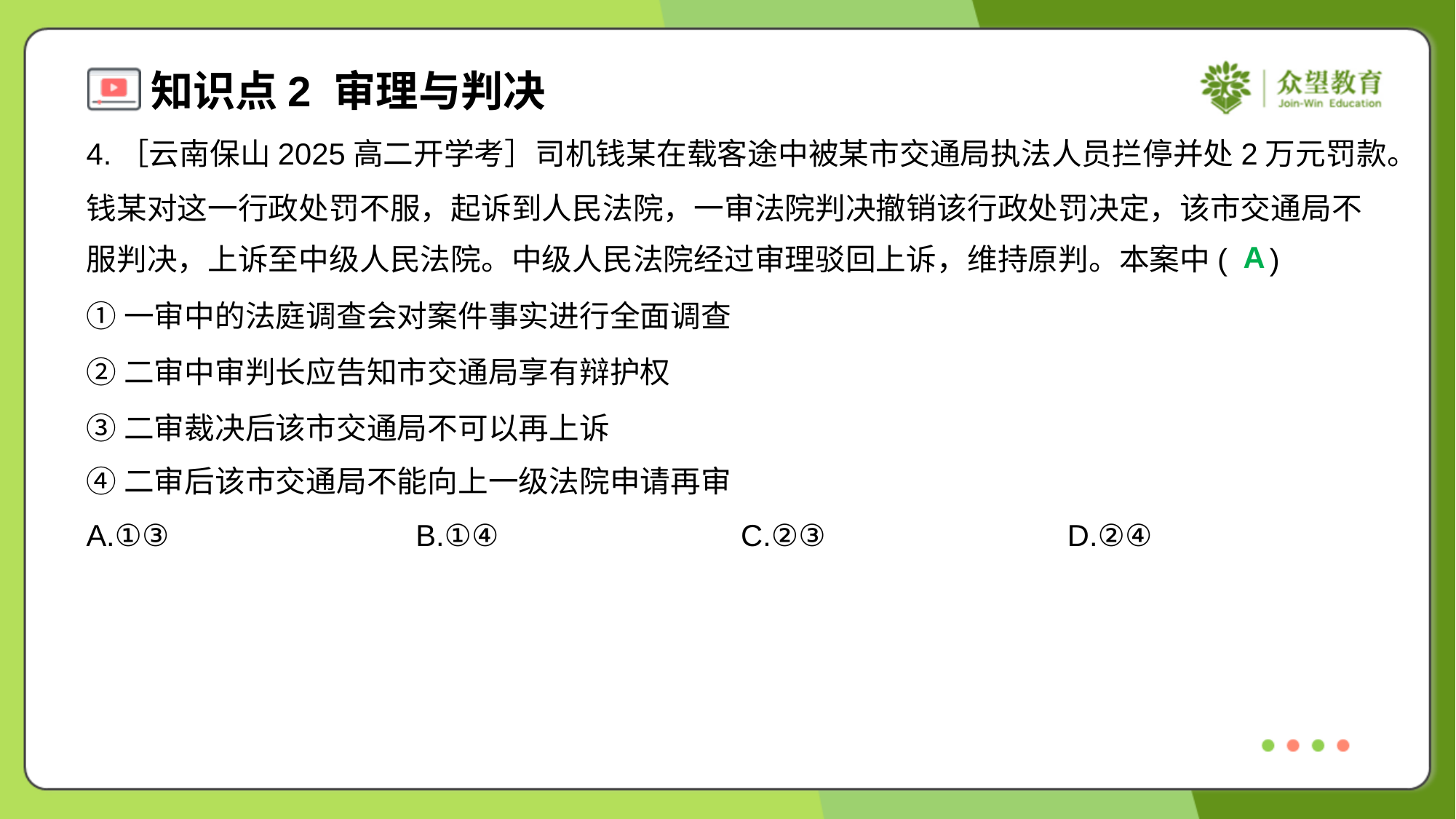

4.［云南保山2025高二开学考］司机钱某在载客途中被某市交通局执法人员拦停并处2万元罚款。
钱某对这一行政处罚不服，起诉到人民法院，一审法院判决撤销该行政处罚决定，该市交通局不
服判决，上诉至中级人民法院。中级人民法院经过审理驳回上诉，维持原判。本案中(     )
A
①一审中的法庭调查会对案件事实进行全面调查
②二审中审判长应告知市交通局享有辩护权
③二审裁决后该市交通局不可以再上诉
④二审后该市交通局不能向上一级法院申请再审
A.①③	B.①④	C.②③	D.②④